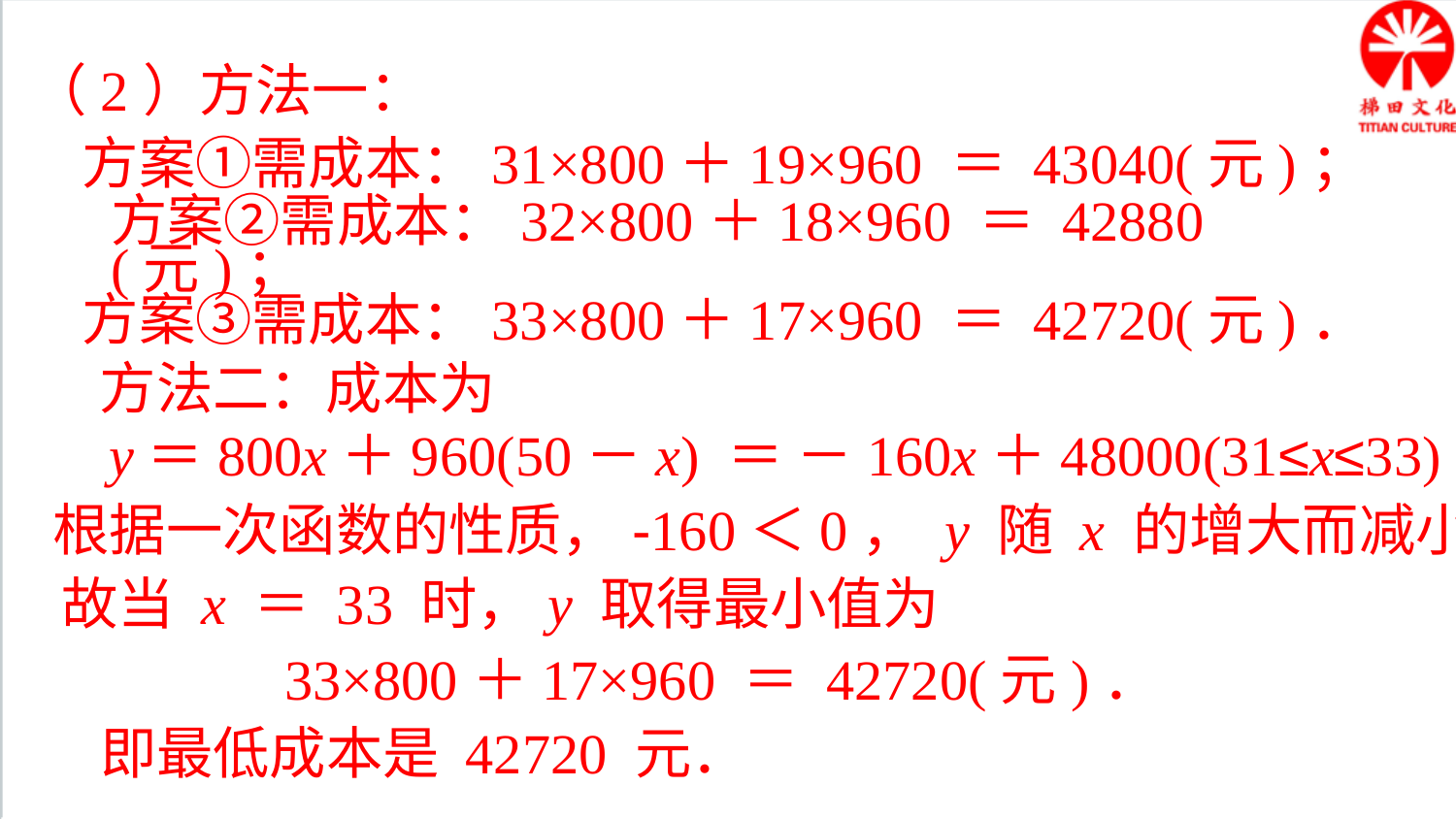

（2）方法一：
方案①需成本：31×800＋19×960 ＝ 43040(元)；
方案②需成本：32×800＋18×960 ＝ 42880(元)；
方案③需成本：33×800＋17×960 ＝ 42720(元)．
方法二：成本为
y＝800x＋960(50－x) ＝ －160x＋48000(31≤x≤33)．
根据一次函数的性质，-160＜0， y 随 x 的增大而减小，
故当 x ＝ 33 时，y 取得最小值为
33×800＋17×960 ＝ 42720(元)．
即最低成本是 42720 元．